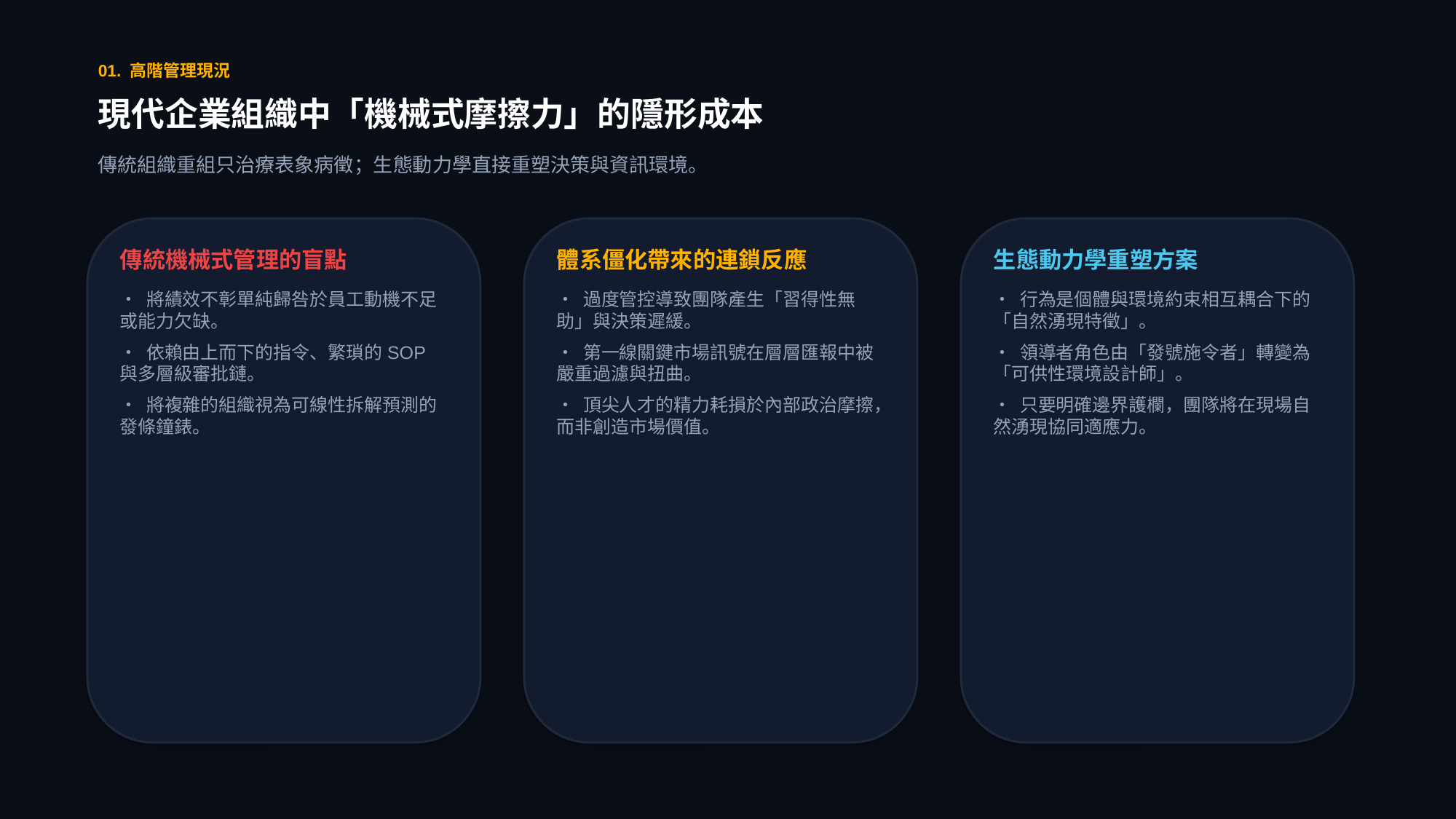

01. 高階管理現況
現代企業組織中「機械式摩擦力」的隱形成本
傳統組織重組只治療表象病徵；生態動力學直接重塑決策與資訊環境。

傳統機械式管理的盲點
• 將績效不彰單純歸咎於員工動機不足或能力欠缺。
• 依賴由上而下的指令、繁瑣的SOP與多層級審批鏈。
• 將複雜的組織視為可線性拆解預測的發條鐘錶。
體系僵化帶來的連鎖反應
• 過度管控導致團隊產生「習得性無助」與決策遲緩。
• 第一線關鍵市場訊號在層層匯報中被嚴重過濾與扭曲。
• 頂尖人才的精力耗損於內部政治摩擦，而非創造市場價值。
生態動力學重塑方案
• 行為是個體與環境約束相互耦合下的「自然湧現特徵」。
• 領導者角色由「發號施令者」轉變為「可供性環境設計師」。
• 只要明確邊界護欄，團隊將在現場自然湧現協同適應力。